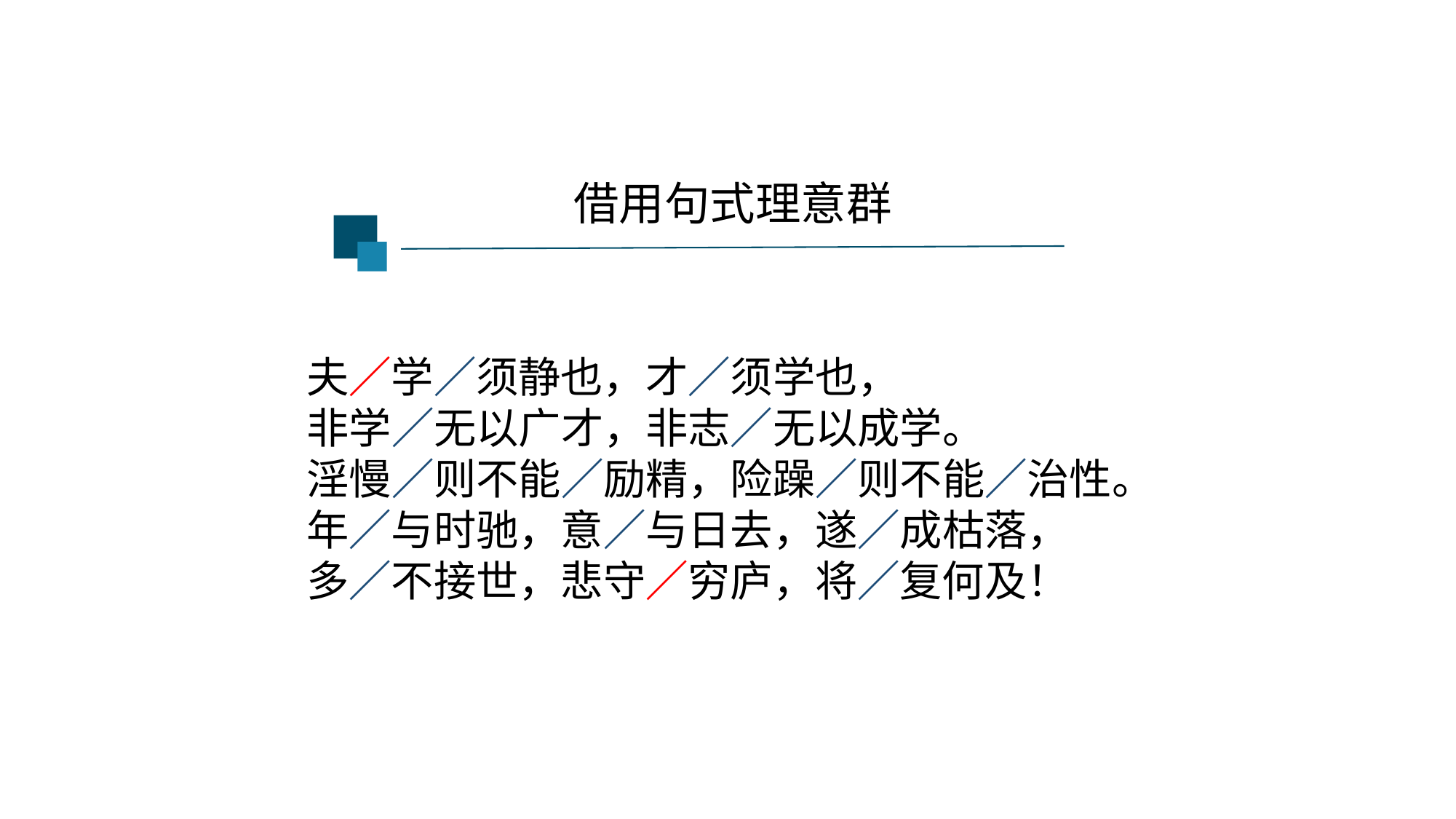

借用句式理意群

夫∕学∕须静也，才∕须学也，
非学∕无以广才，非志∕无以成学。
淫慢∕则不能∕励精，险躁∕则不能∕治性。
年∕与时驰，意∕与日去，遂∕成枯落，
多∕不接世，悲守∕穷庐，将∕复何及！